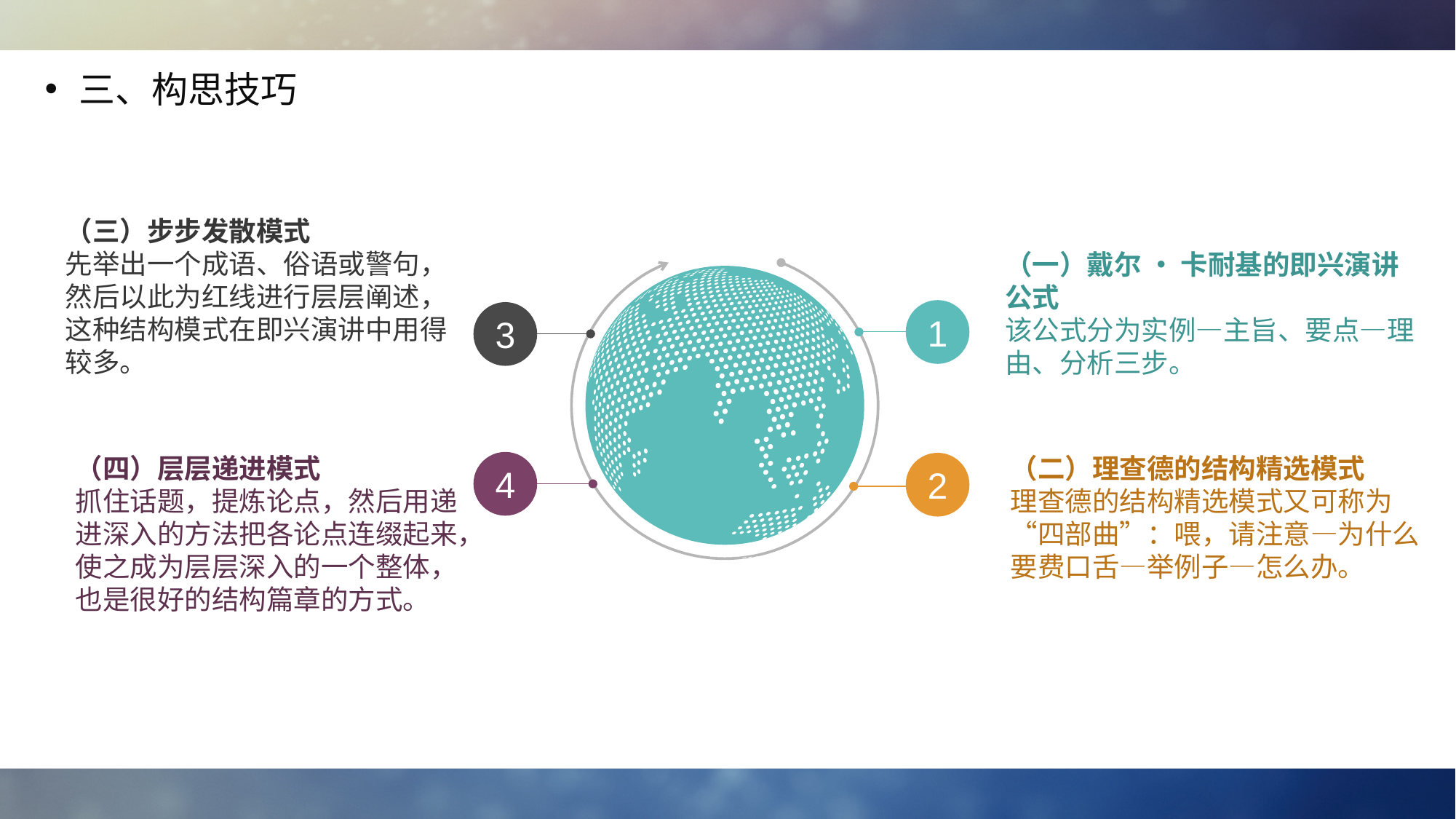

三、构思技巧
（三）步步发散模式
先举出一个成语、俗语或警句，然后以此为红线进行层层阐述，这种结构模式在即兴演讲中用得较多。
（一）戴尔 • 卡耐基的即兴演讲公式
该公式分为实例—主旨、要点—理由、分析三步。

1
3
（四）层层递进模式
抓住话题，提炼论点，然后用递进深入的方法把各论点连缀起来，使之成为层层深入的一个整体，也是很好的结构篇章的方式。
（二）理查德的结构精选模式
理查德的结构精选模式又可称为“四部曲”：喂，请注意—为什么要费口舌—举例子—怎么办。
4
2